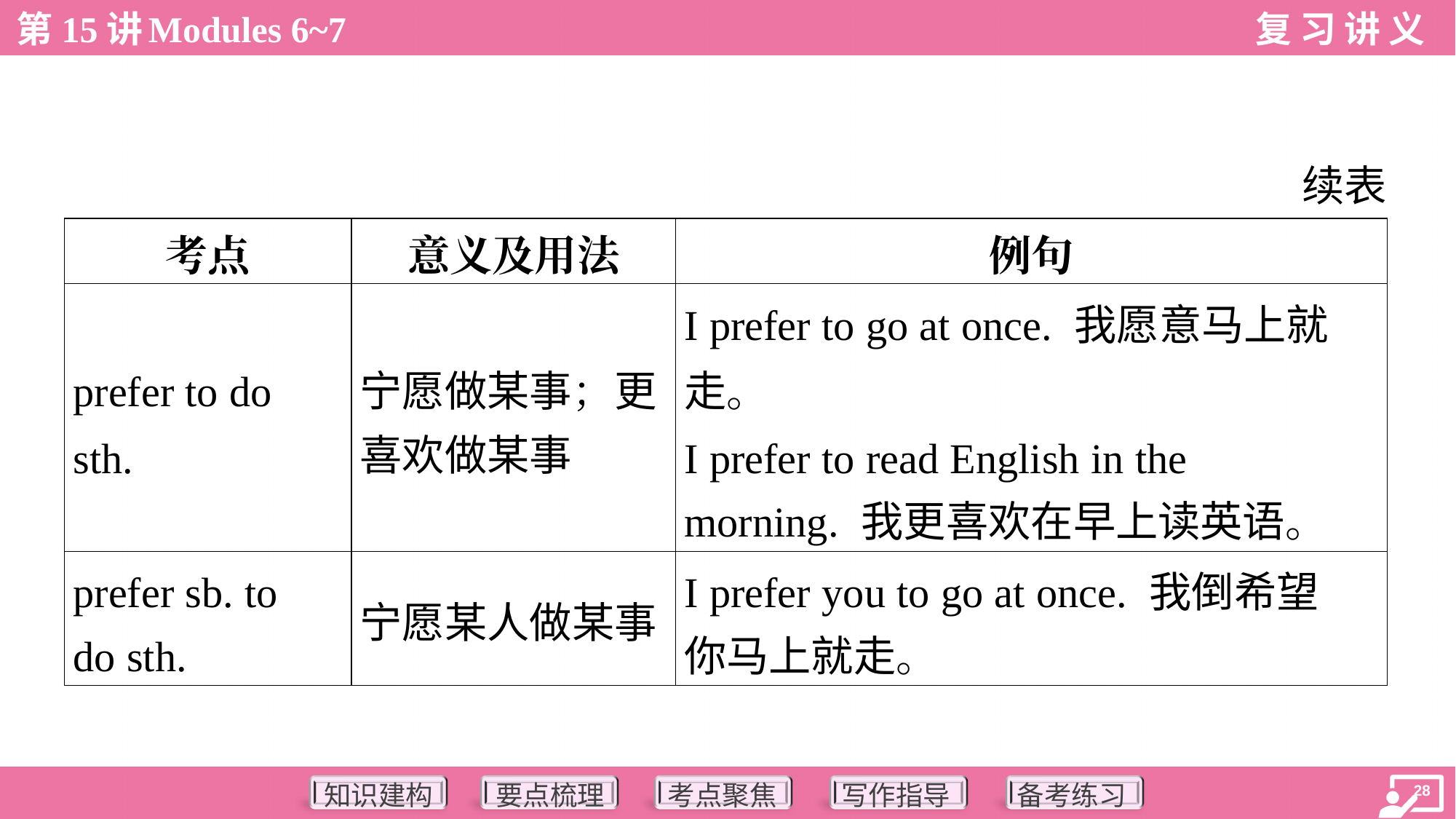

续表
| 考点 | 意义及用法 | 例句 |
| --- | --- | --- |
| prefer to do sth. | 宁愿做某事；更 喜欢做某事 | I prefer to go at once. 我愿意马上就 走。 I prefer to read English in the morning. 我更喜欢在早上读英语。 |
| prefer sb. to do sth. | 宁愿某人做某事 | I prefer you to go at once. 我倒希望 你马上就走。 |